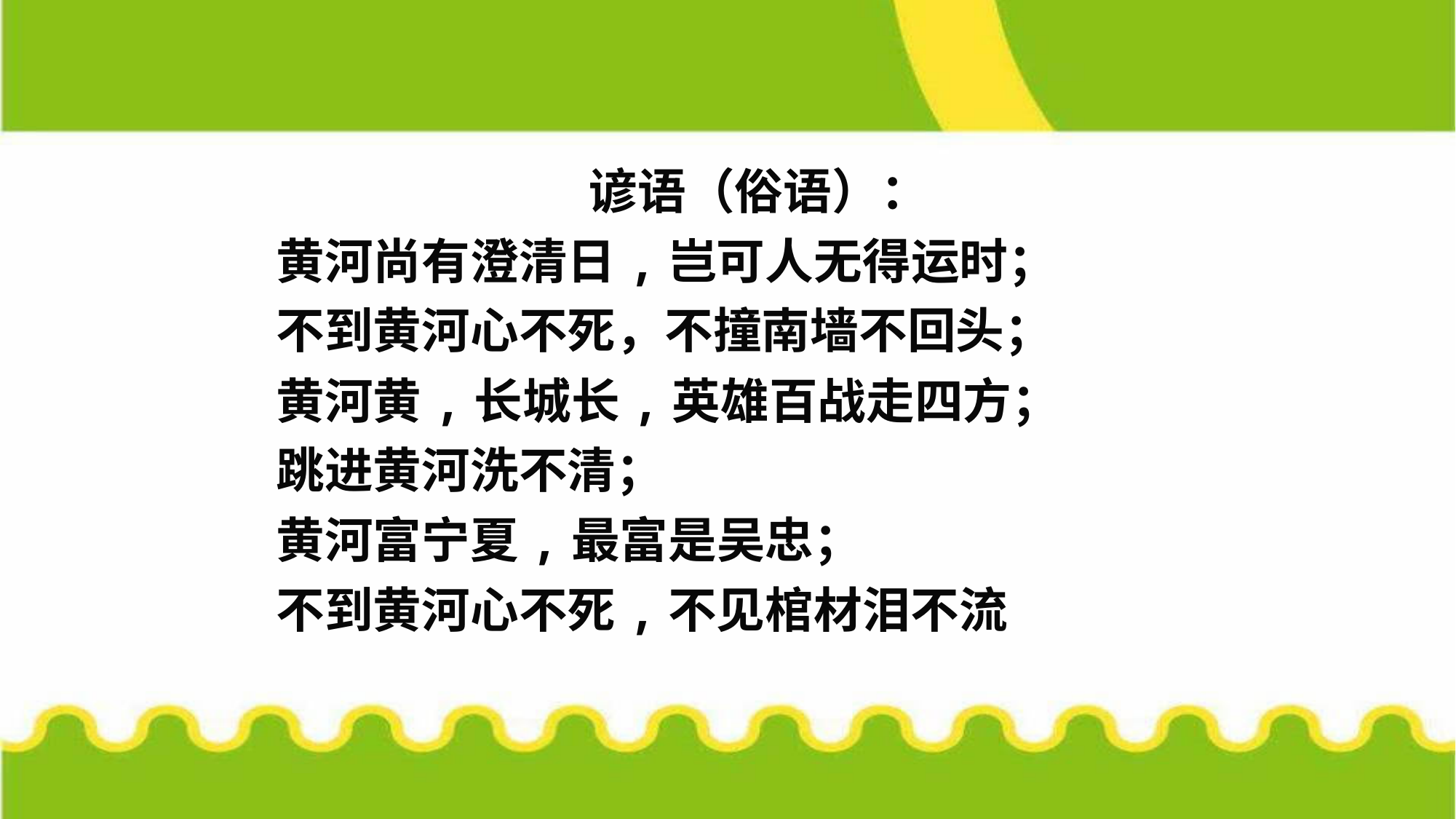

谚语（俗语）：
黄河尚有澄清日,岂可人无得运时；
不到黄河心不死，不撞南墙不回头；
黄河黄,长城长,英雄百战走四方；
跳进黄河洗不清；
黄河富宁夏,最富是吴忠；
不到黄河心不死,不见棺材泪不流